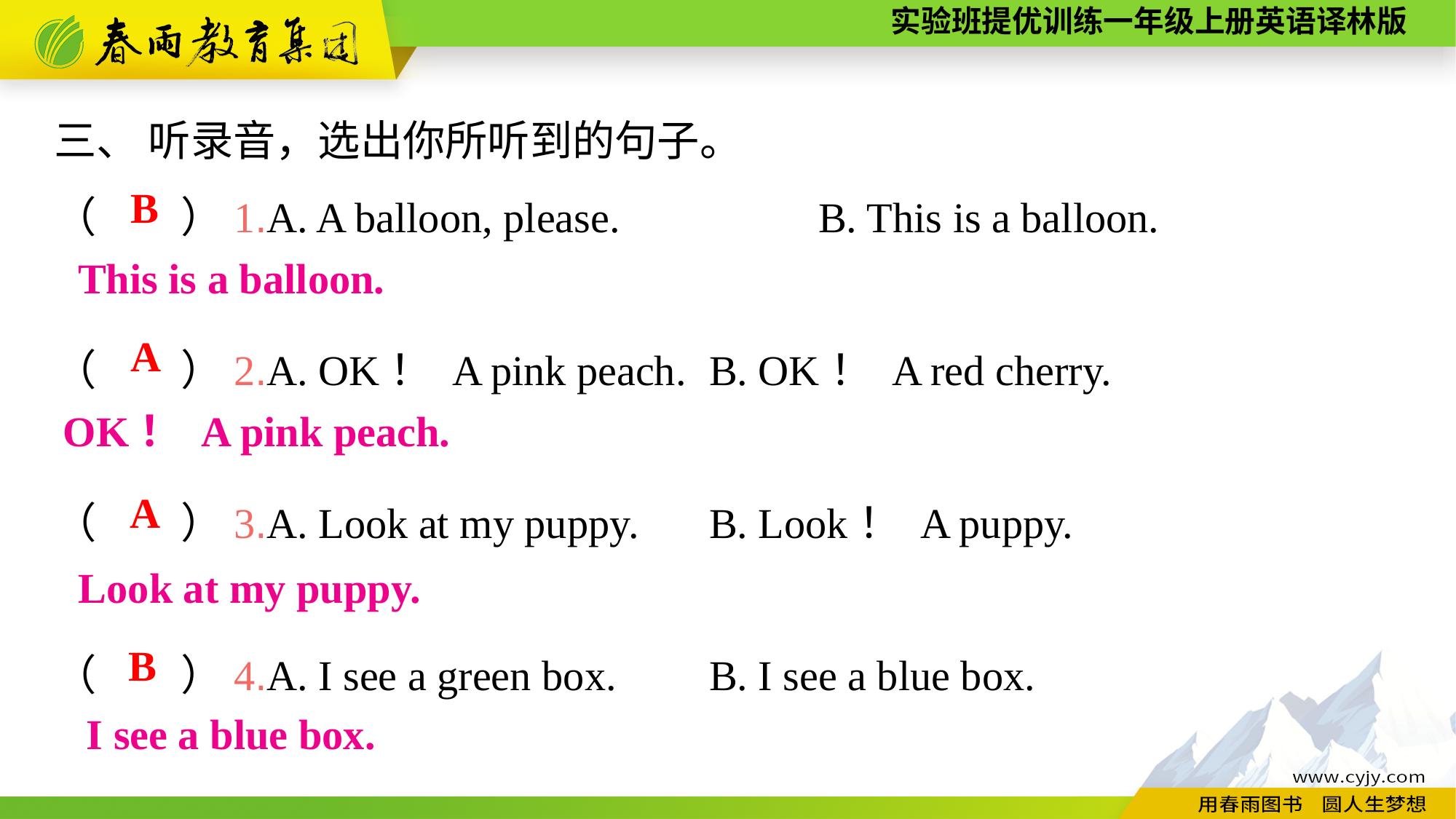

三、 听录音，选出你所听到的句子。
（　　）1.A. A balloon, please.　　　	B. This is a balloon.

（　　）2.A. OK！ A pink peach.	B. OK！ A red cherry.

（　　）3.A. Look at my puppy.	B. Look！ A puppy.

（　　）4.A. I see a green box.	B. I see a blue box.
B
This is a balloon.
A
OK！ A pink peach.
A
Look at my puppy.
B
I see a blue box.